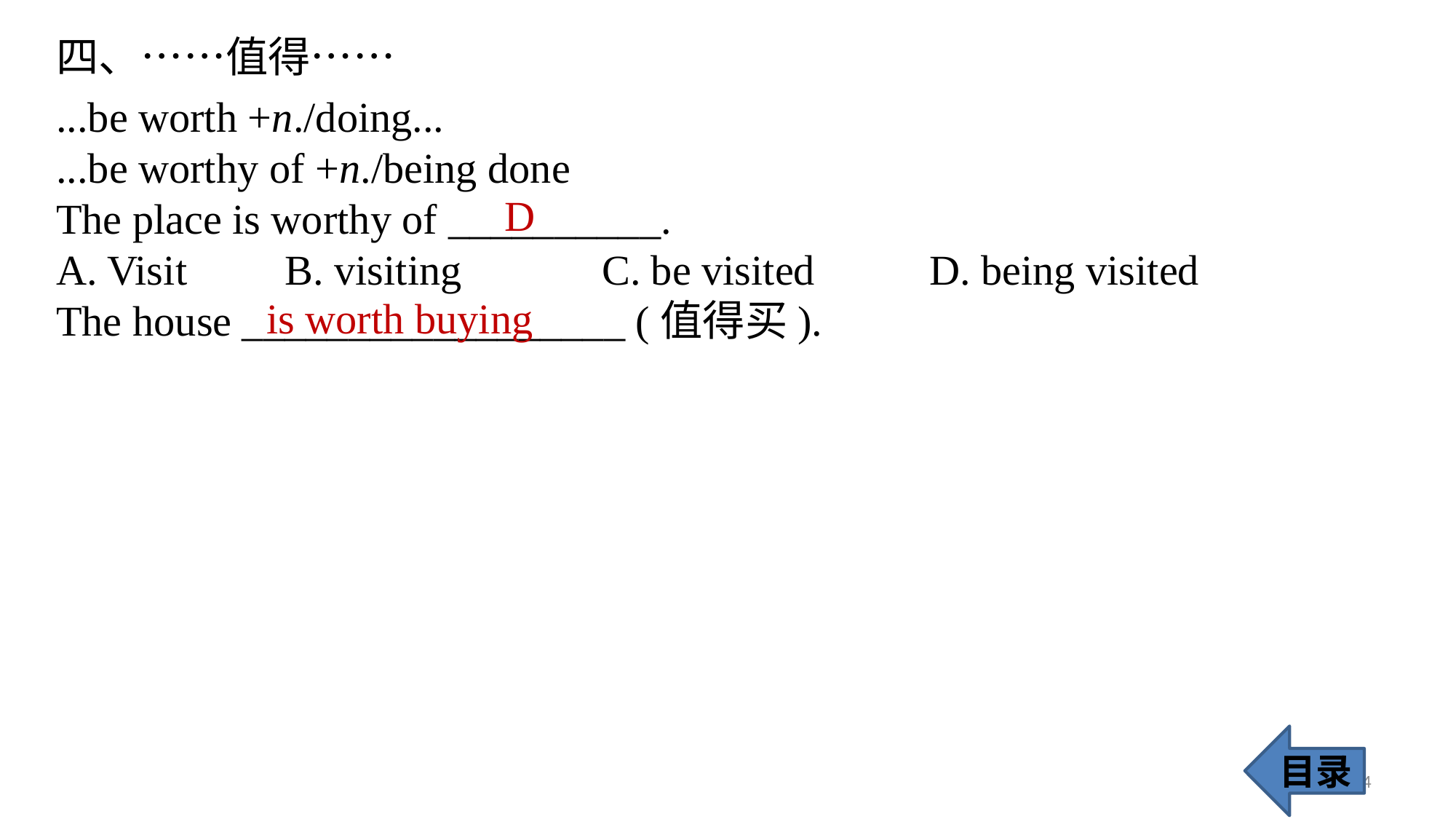

四、……值得……
...be worth +n./doing...
...be worthy of +n./being done
The place is worthy of __________.
A. Visit	 B. visiting    	C. be visited 	D. being visited
The house __________________ (值得买).

D
is worth buying
目录
74